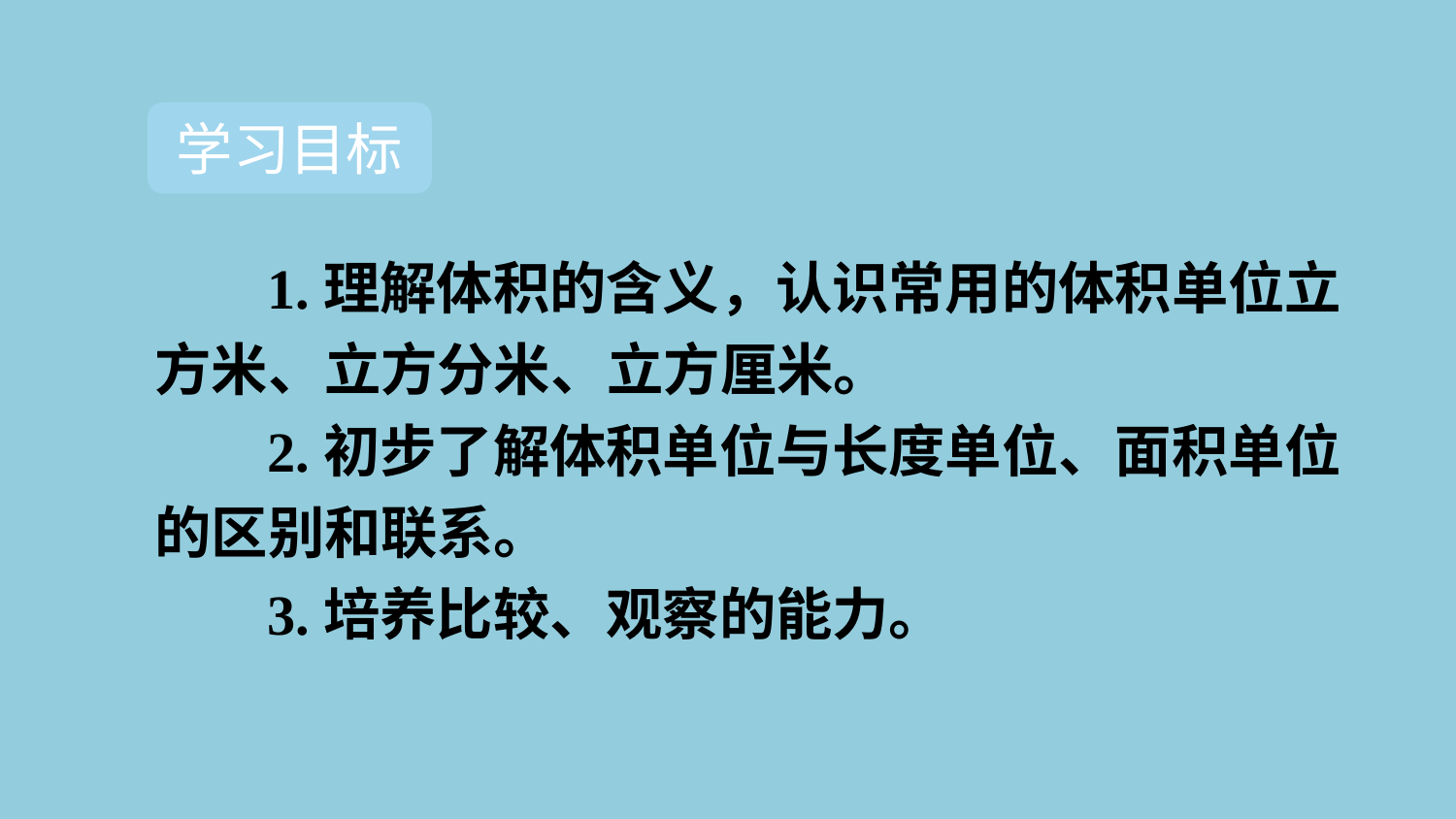

学习目标
        1.理解体积的含义，认识常用的体积单位立方米、立方分米、立方厘米。
        2.初步了解体积单位与长度单位、面积单位的区别和联系。
        3.培养比较、观察的能力。